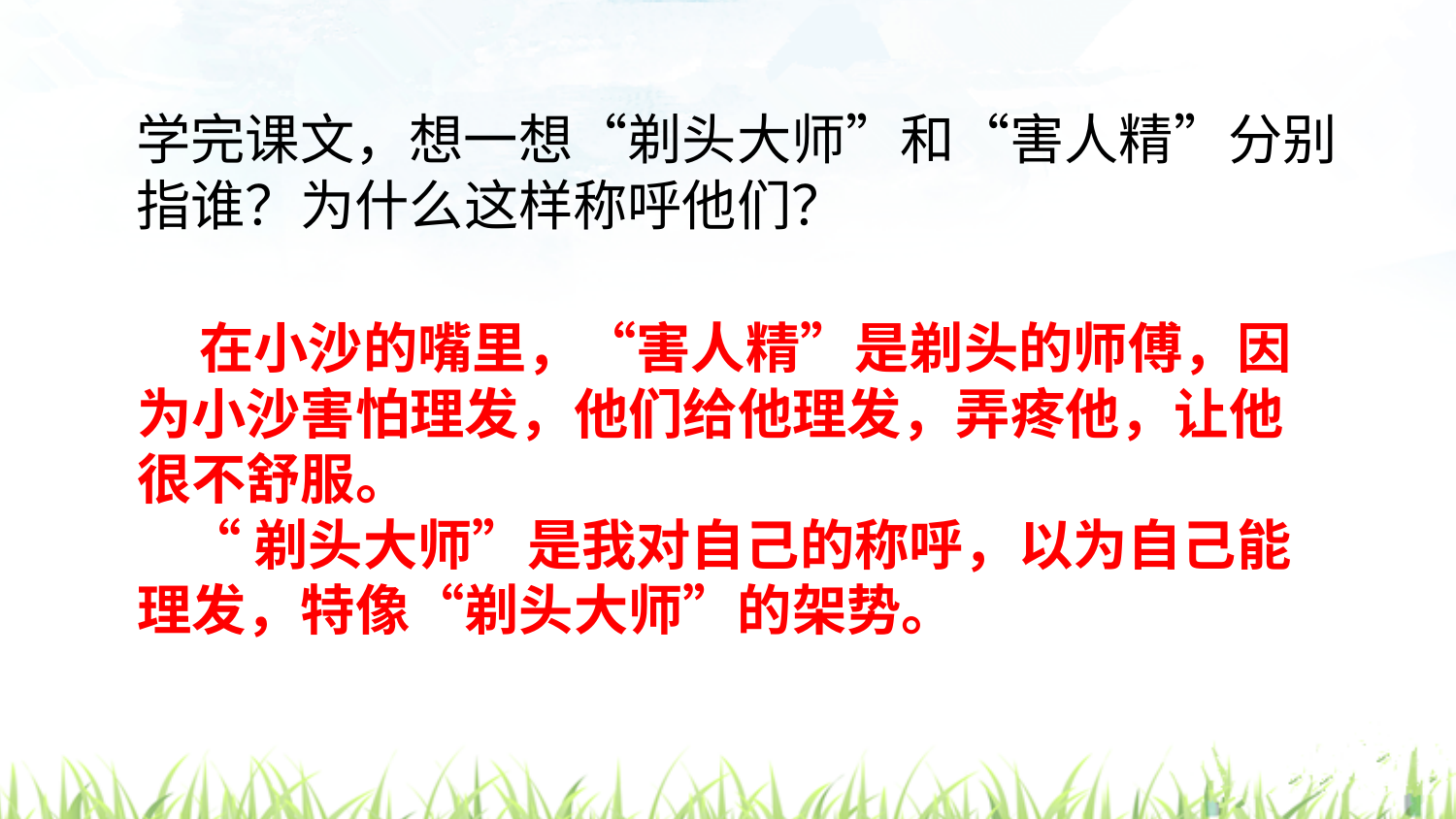

学完课文，想一想“剃头大师”和“害人精”分别指谁？为什么这样称呼他们？
    在小沙的嘴里，“害人精”是剃头的师傅，因为小沙害怕理发，他们给他理发，弄疼他，让他很不舒服。
    “剃头大师”是我对自己的称呼，以为自己能理发，特像“剃头大师”的架势。